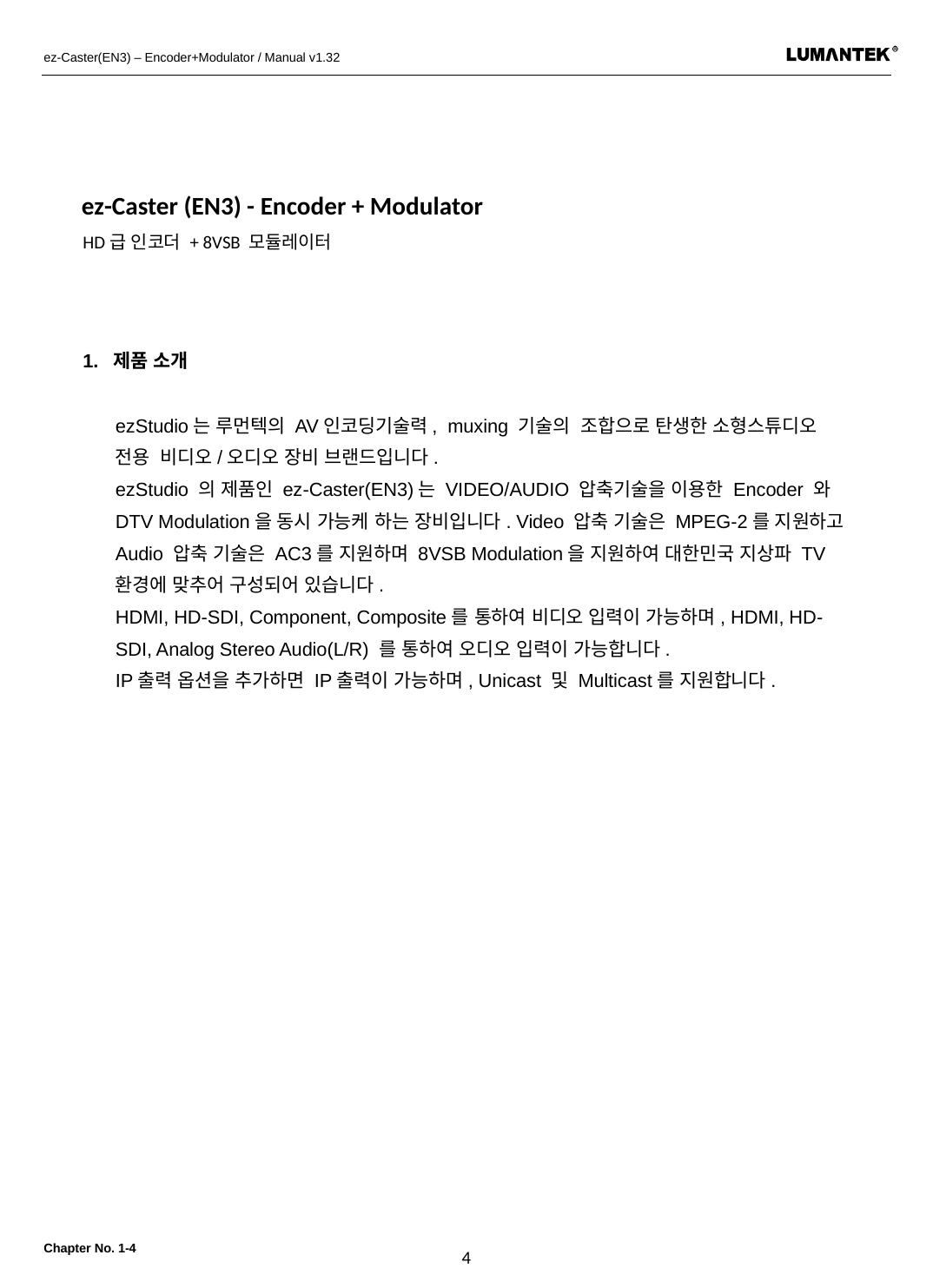

ez-Caster (EN3) - Encoder + Modulator
HD급 인코더 + 8VSB 모듈레이터
1.  제품 소개
	ezStudio는 루먼텍의 AV인코딩기술력,  muxing 기술의  조합으로 탄생한 소형스튜디오 전용  비디오/오디오 장비 브랜드입니다.
	ezStudio 의 제품인 ez-Caster(EN3)는 VIDEO/AUDIO 압축기술을 이용한 Encoder 와 DTV Modulation을 동시 가능케 하는 장비입니다. Video 압축 기술은 MPEG-2를 지원하고 Audio 압축 기술은 AC3를 지원하며 8VSB Modulation을 지원하여 대한민국 지상파 TV 환경에 맞추어 구성되어 있습니다.
	HDMI, HD-SDI, Component, Composite를 통하여 비디오 입력이 가능하며, HDMI, HD-SDI, Analog Stereo Audio(L/R) 를 통하여 오디오 입력이 가능합니다.
	IP출력 옵션을 추가하면 IP출력이 가능하며, Unicast 및 Multicast를 지원합니다.
4